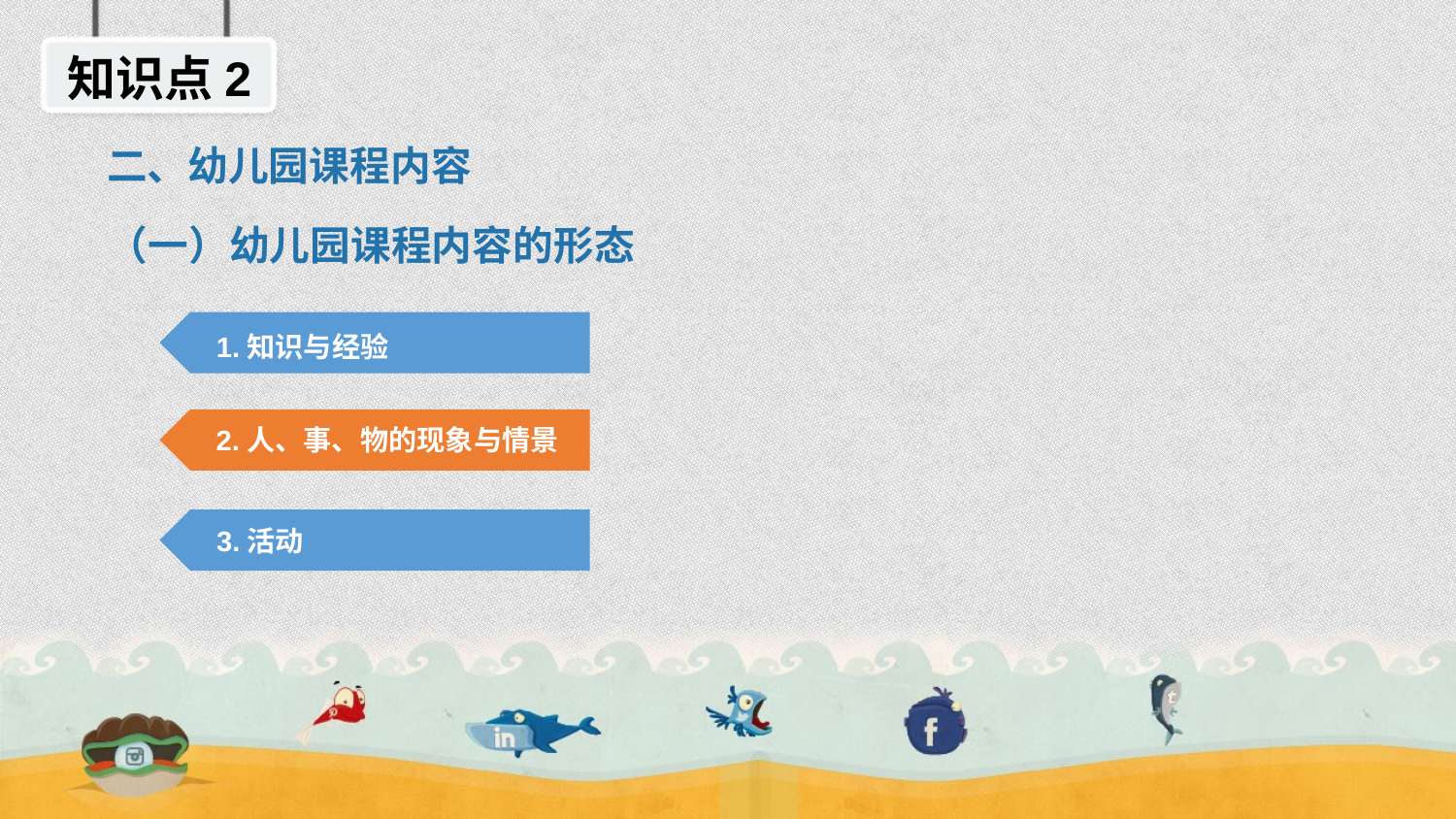

知识点2
二、幼儿园课程内容
（一）幼儿园课程内容的形态

1.知识与经验

2.人、事、物的现象与情景

3.活动